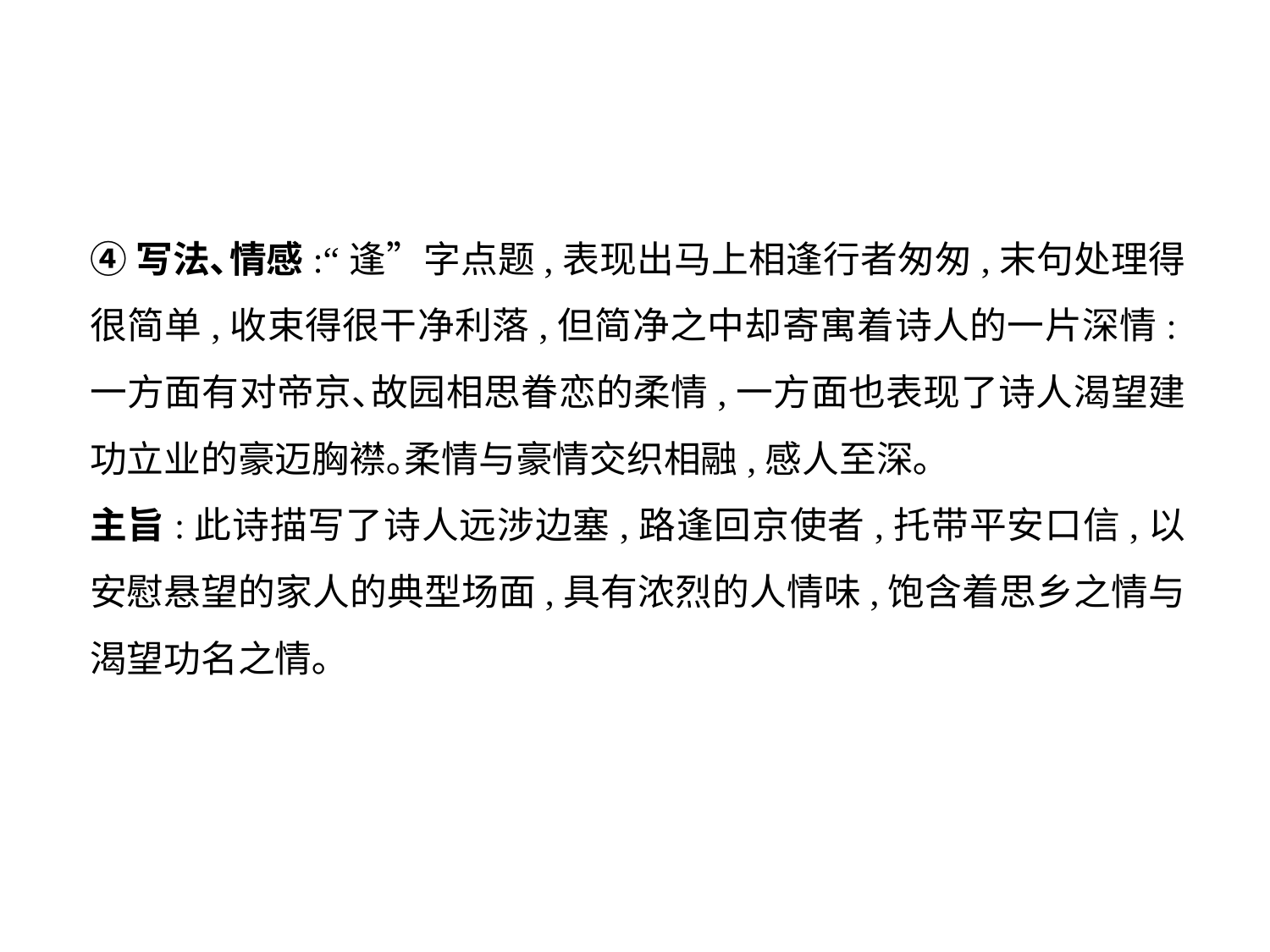

④写法､情感:“逢”字点题,表现出马上相逢行者匆匆,末句处理得很简单,收束得很干净利落,但简净之中却寄寓着诗人的一片深情:一方面有对帝京､故园相思眷恋的柔情,一方面也表现了诗人渴望建功立业的豪迈胸襟｡柔情与豪情交织相融,感人至深｡
主旨:此诗描写了诗人远涉边塞,路逢回京使者,托带平安口信,以安慰悬望的家人的典型场面,具有浓烈的人情味,饱含着思乡之情与渴望功名之情｡